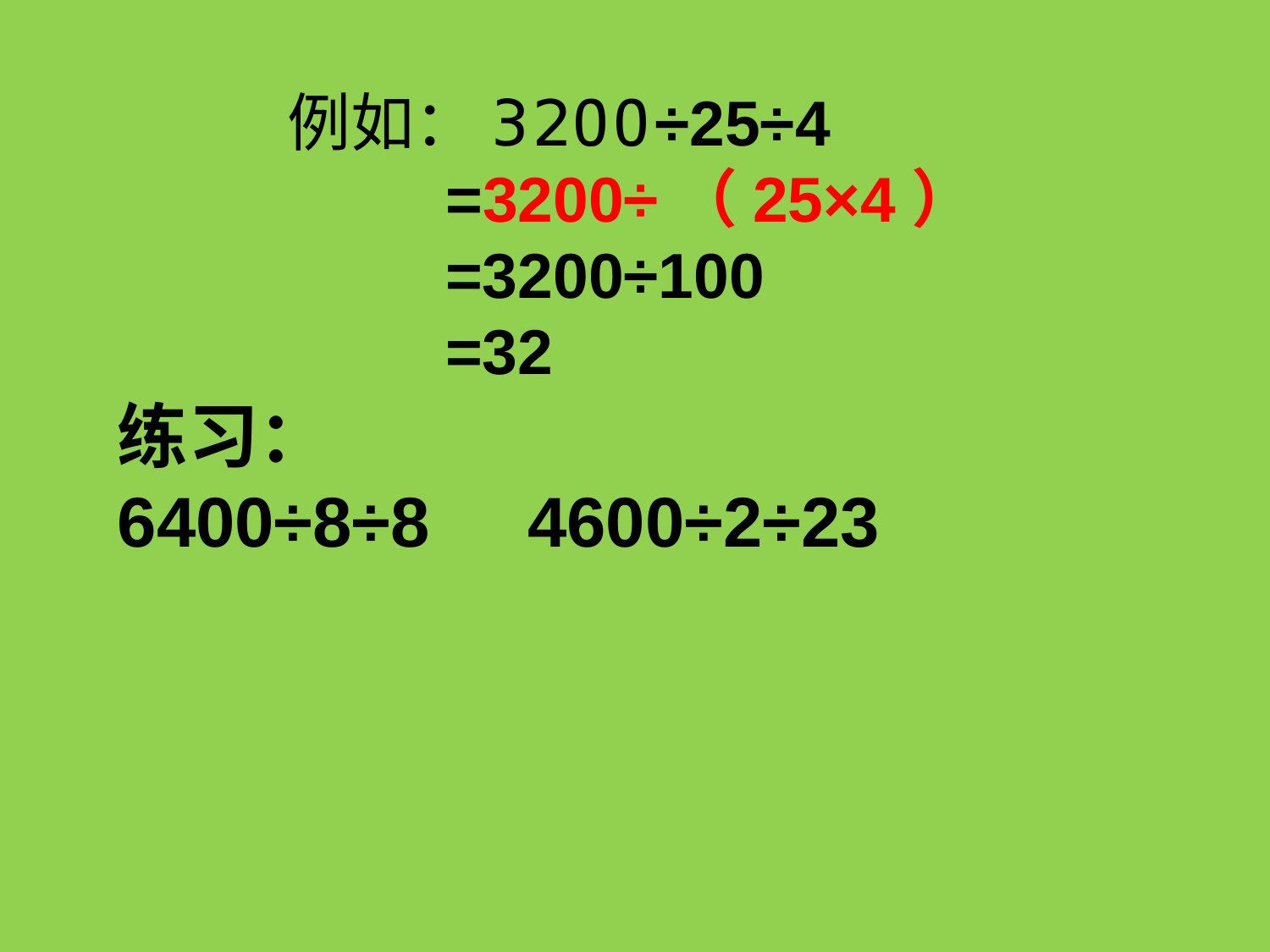

例如：3200÷25÷4
         =3200÷（25×4）
         =3200÷100
         =32
练习：
6400÷8÷8     4600÷2÷23